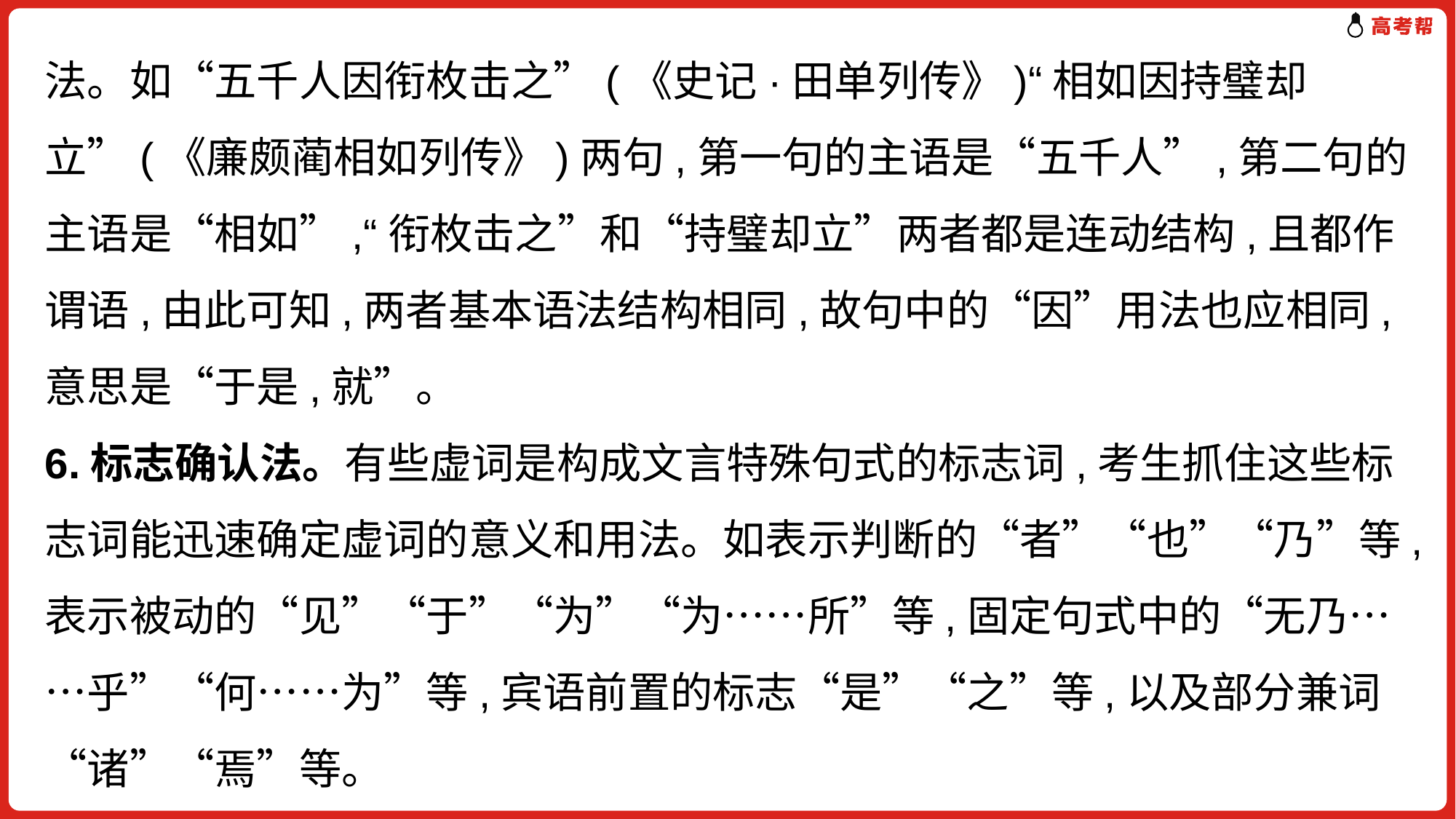

法。如“五千人因衔枚击之”(《史记·田单列传》)“相如因持璧却立”(《廉颇蔺相如列传》)两句,第一句的主语是“五千人”,第二句的主语是“相如”,“衔枚击之”和“持璧却立”两者都是连动结构,且都作谓语,由此可知,两者基本语法结构相同,故句中的“因”用法也应相同,意思是“于是,就”。
6.标志确认法。有些虚词是构成文言特殊句式的标志词,考生抓住这些标志词能迅速确定虚词的意义和用法。如表示判断的“者”“也”“乃”等,表示被动的“见”“于”“为”“为……所”等,固定句式中的“无乃……乎”“何……为”等,宾语前置的标志“是”“之”等,以及部分兼词“诸”“焉”等。